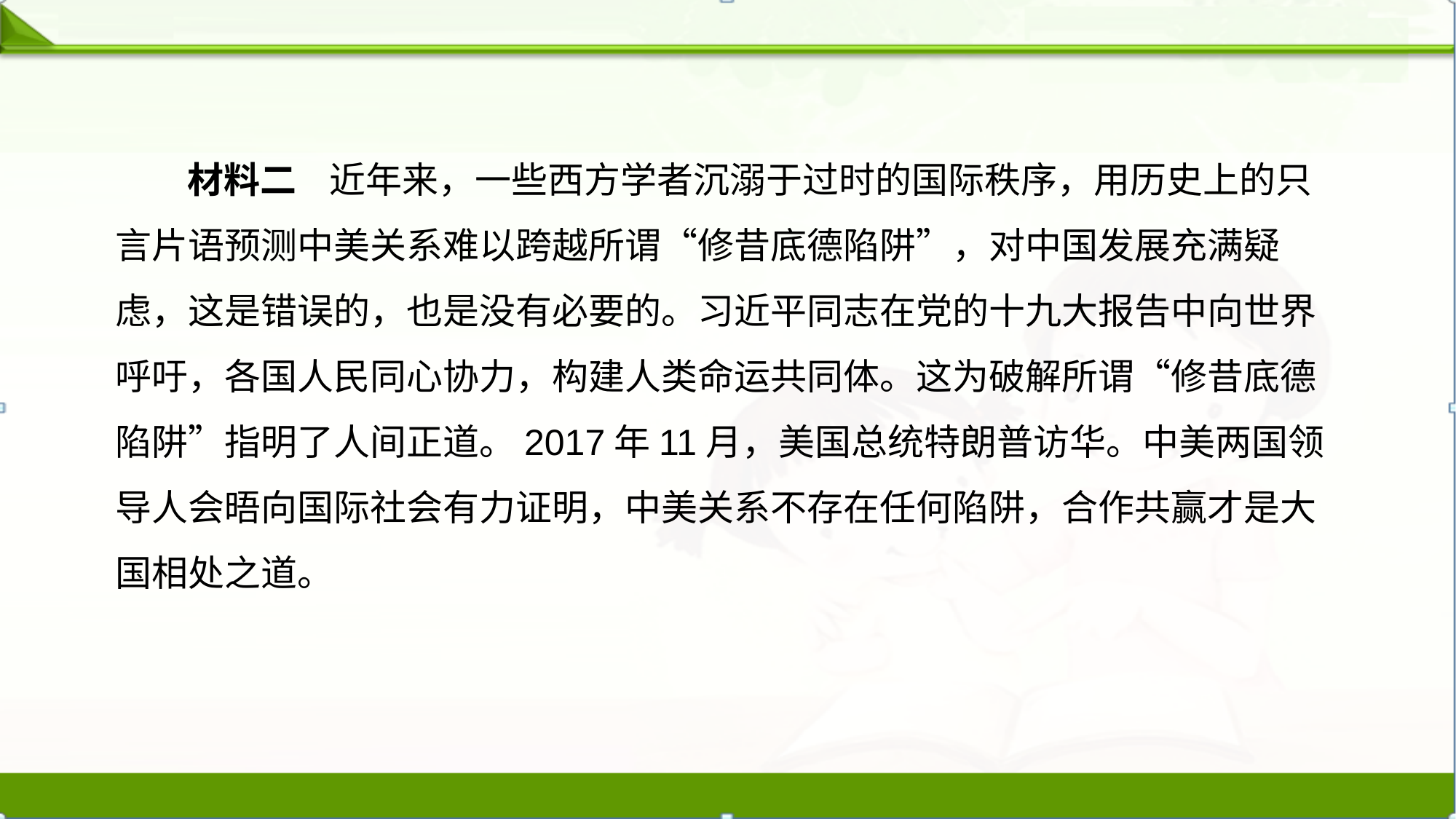

材料二    近年来，一些西方学者沉溺于过时的国际秩序，用历史上的只言片语预测中美关系难以跨越所谓“修昔底德陷阱”，对中国发展充满疑虑，这是错误的，也是没有必要的。习近平同志在党的十九大报告中向世界呼吁，各国人民同心协力，构建人类命运共同体。这为破解所谓“修昔底德陷阱”指明了人间正道。2017年11月，美国总统特朗普访华。中美两国领导人会晤向国际社会有力证明，中美关系不存在任何陷阱，合作共赢才是大国相处之道。